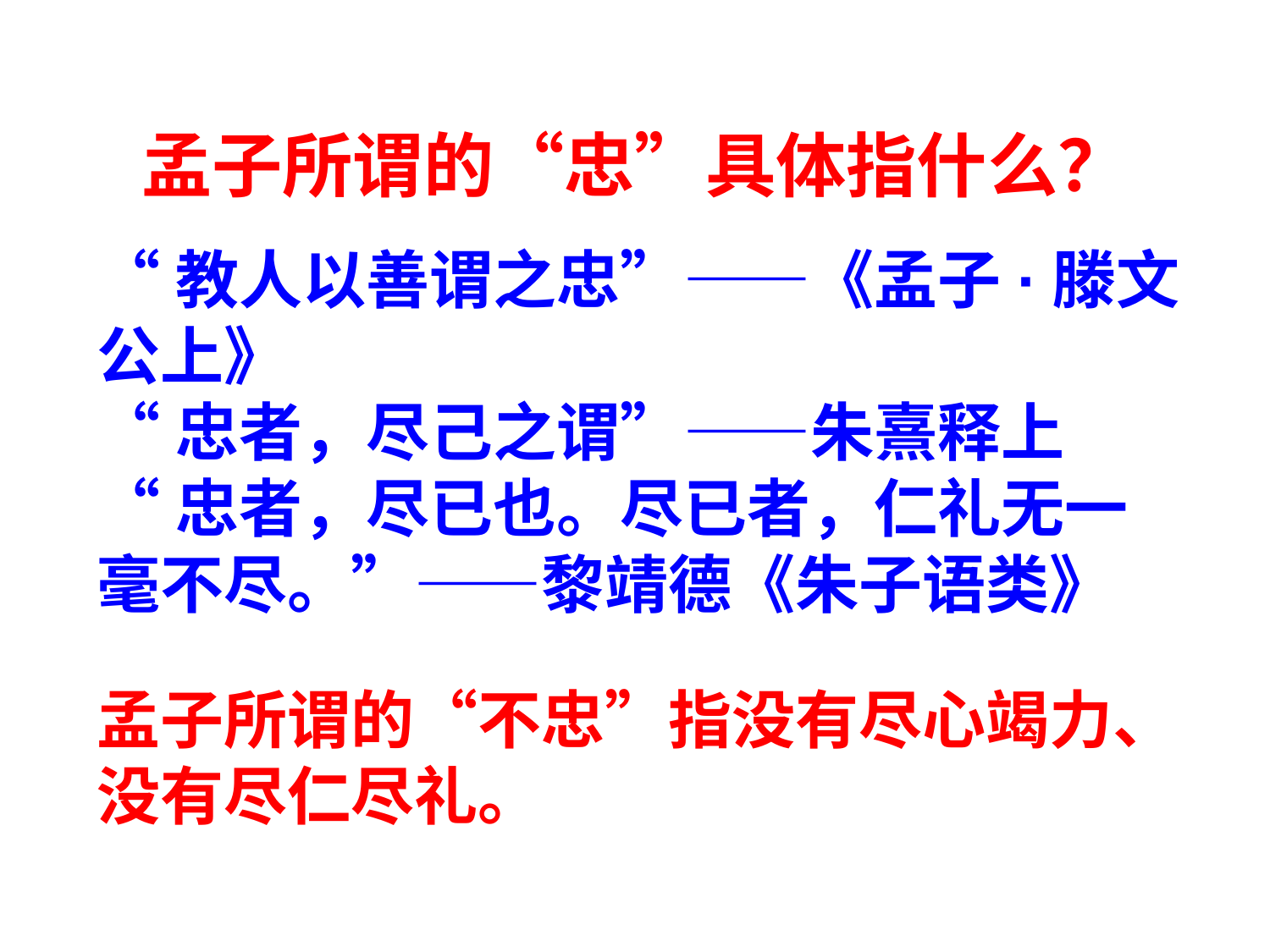

孟子所谓的“忠”具体指什么？
“教人以善谓之忠”——《孟子·滕文公上》
“忠者，尽己之谓”——朱熹释上
“忠者，尽已也。尽已者，仁礼无一毫不尽。”——黎靖德《朱子语类》
孟子所谓的“不忠”指没有尽心竭力、没有尽仁尽礼。